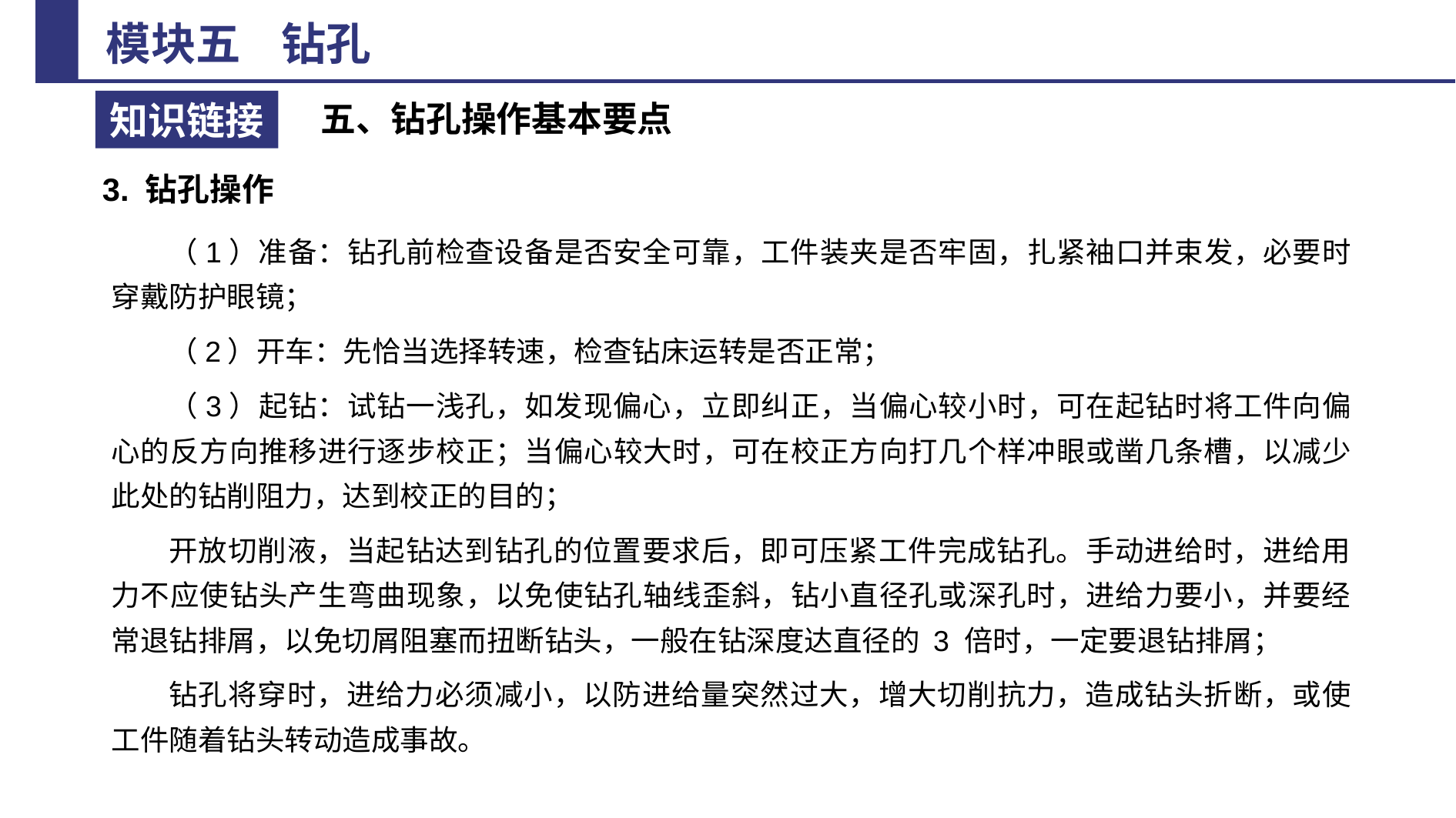

五、钻孔操作基本要点
3. 钻孔操作
（1）准备：钻孔前检查设备是否安全可靠，工件装夹是否牢固，扎紧袖口并束发，必要时穿戴防护眼镜；
（2）开车：先恰当选择转速，检查钻床运转是否正常；
（3）起钻：试钻一浅孔，如发现偏心，立即纠正，当偏心较小时，可在起钻时将工件向偏心的反方向推移进行逐步校正；当偏心较大时，可在校正方向打几个样冲眼或凿几条槽，以减少此处的钻削阻力，达到校正的目的；
开放切削液，当起钻达到钻孔的位置要求后，即可压紧工件完成钻孔。手动进给时，进给用力不应使钻头产生弯曲现象，以免使钻孔轴线歪斜，钻小直径孔或深孔时，进给力要小，并要经常退钻排屑，以免切屑阻塞而扭断钻头，一般在钻深度达直径的 3 倍时，一定要退钻排屑；
钻孔将穿时，进给力必须减小，以防进给量突然过大，增大切削抗力，造成钻头折断，或使工件随着钻头转动造成事故。